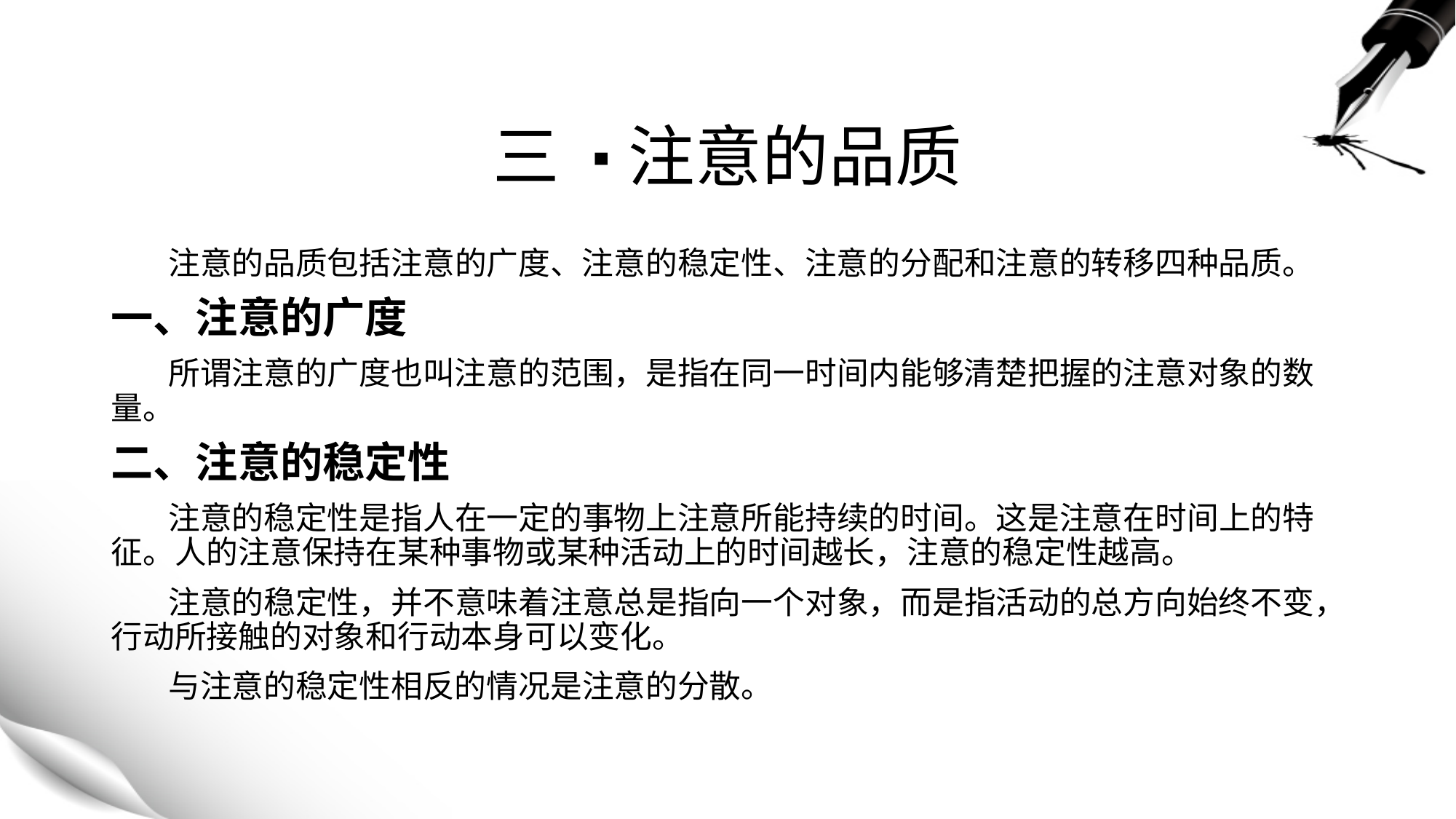

# 三 ·注意的品质
       注意的品质包括注意的广度、注意的稳定性、注意的分配和注意的转移四种品质。
一、注意的广度
       所谓注意的广度也叫注意的范围，是指在同一时间内能够清楚把握的注意对象的数量。
二、注意的稳定性
       注意的稳定性是指人在一定的事物上注意所能持续的时间。这是注意在时间上的特征。人的注意保持在某种事物或某种活动上的时间越长，注意的稳定性越高。
       注意的稳定性，并不意味着注意总是指向一个对象，而是指活动的总方向始终不变，行动所接触的对象和行动本身可以变化。
       与注意的稳定性相反的情况是注意的分散。